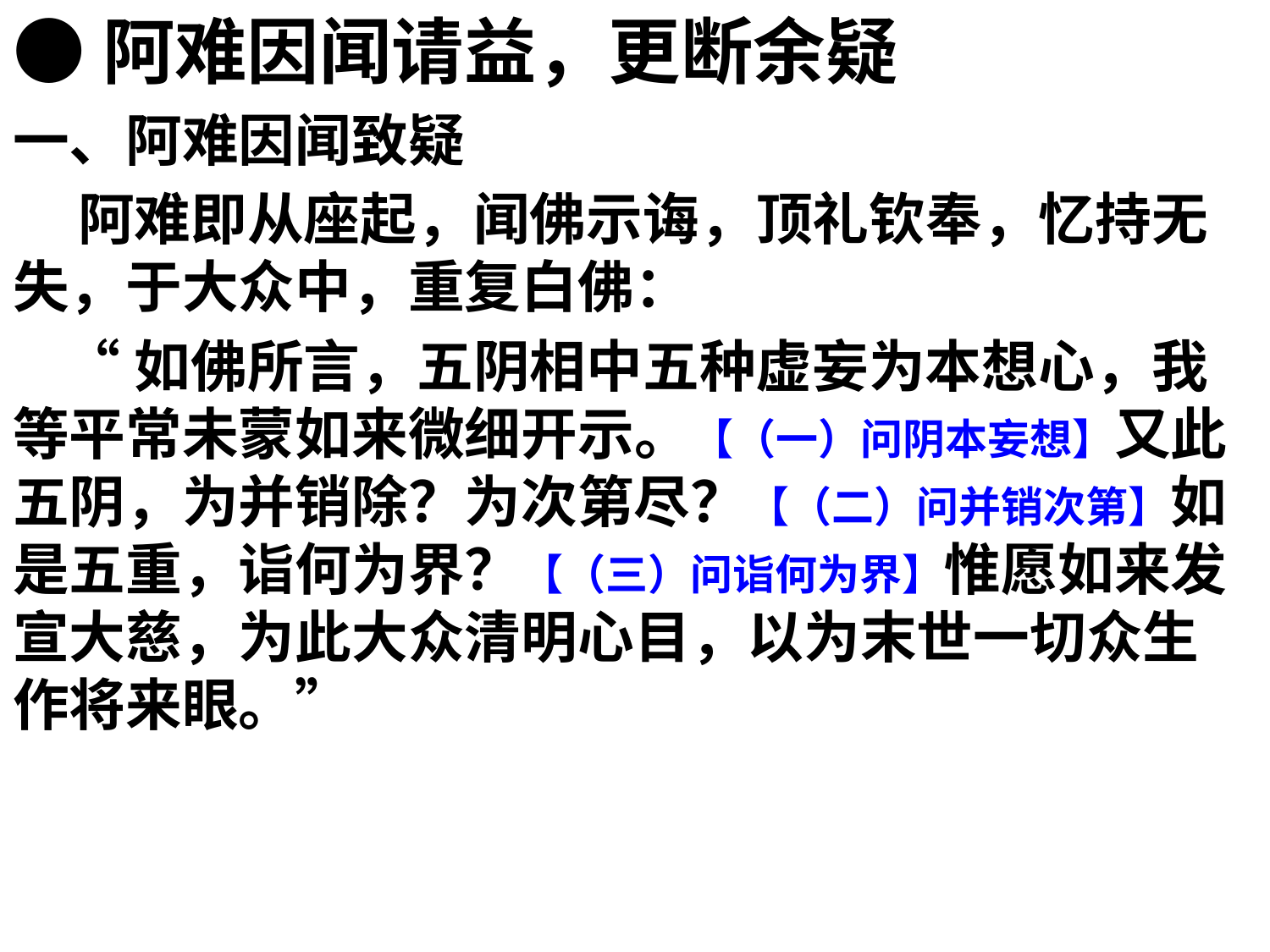

●阿难因闻请益，更断余疑
一、阿难因闻致疑
    阿难即从座起，闻佛示诲，顶礼钦奉，忆持无失，于大众中，重复白佛：
    “如佛所言，五阴相中五种虚妄为本想心，我等平常未蒙如来微细开示。【（一）问阴本妄想】又此五阴，为并销除？为次第尽？【（二）问并销次第】如是五重，诣何为界？【（三）问诣何为界】惟愿如来发宣大慈，为此大众清明心目，以为末世一切众生作将来眼。”